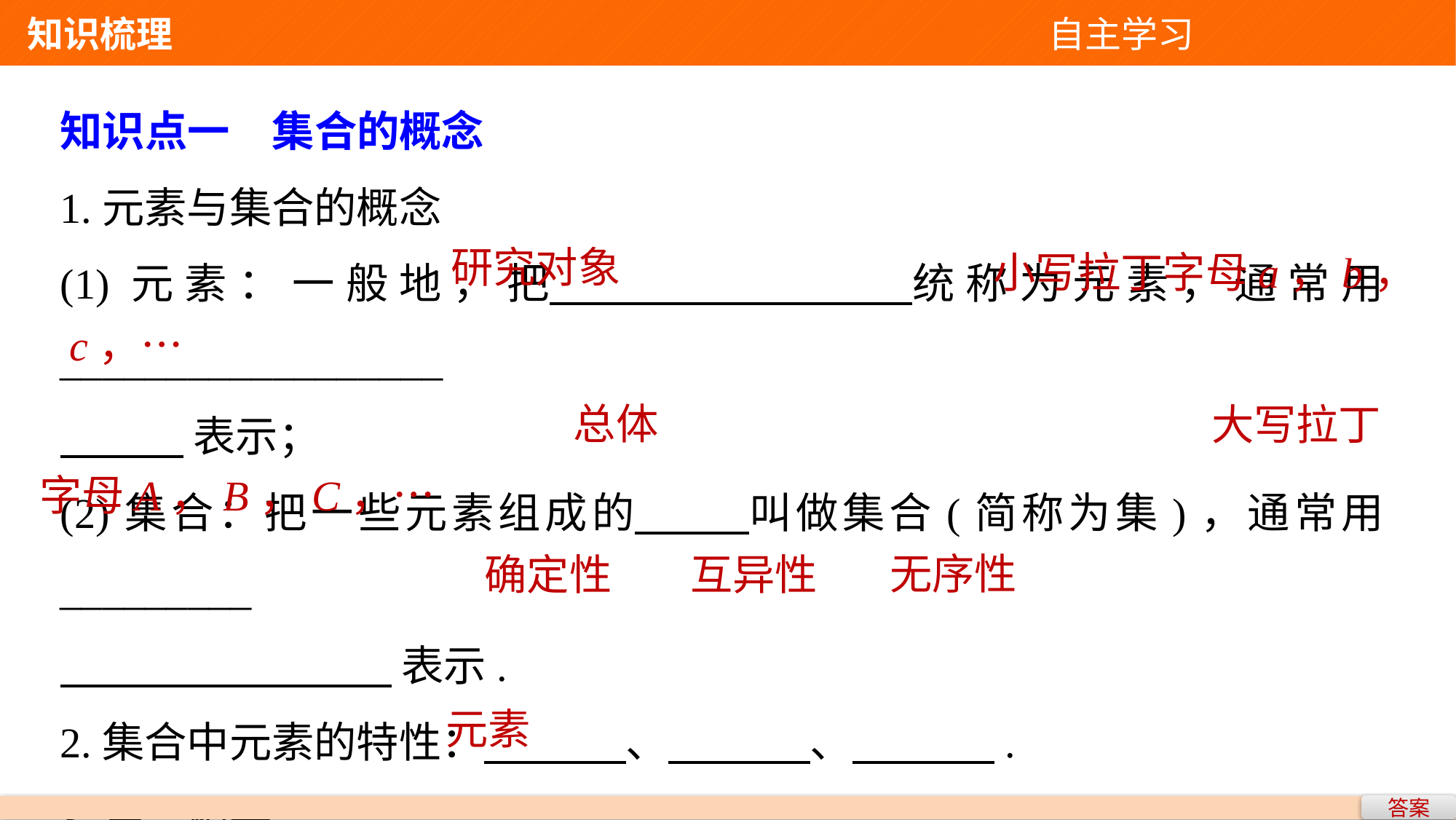

知识梳理                                                                                                           自主学习
知识点一　集合的概念
1.元素与集合的概念
(1)元素：一般地，把                 统称为元素，通常用__________________
             表示；
(2)集合：把一些元素组成的        叫做集合(简称为集)，通常用_________
                                   表示.
2.集合中元素的特性：               、               、               .
3.集合相等
只要构成两个集合的         是一样的，我们就称这两个集合是相等的.
研究对象
小写拉丁字母a，b，
c，…
总体
大写拉丁
字母A，B，C，…
无序性
确定性
互异性
元素
答案